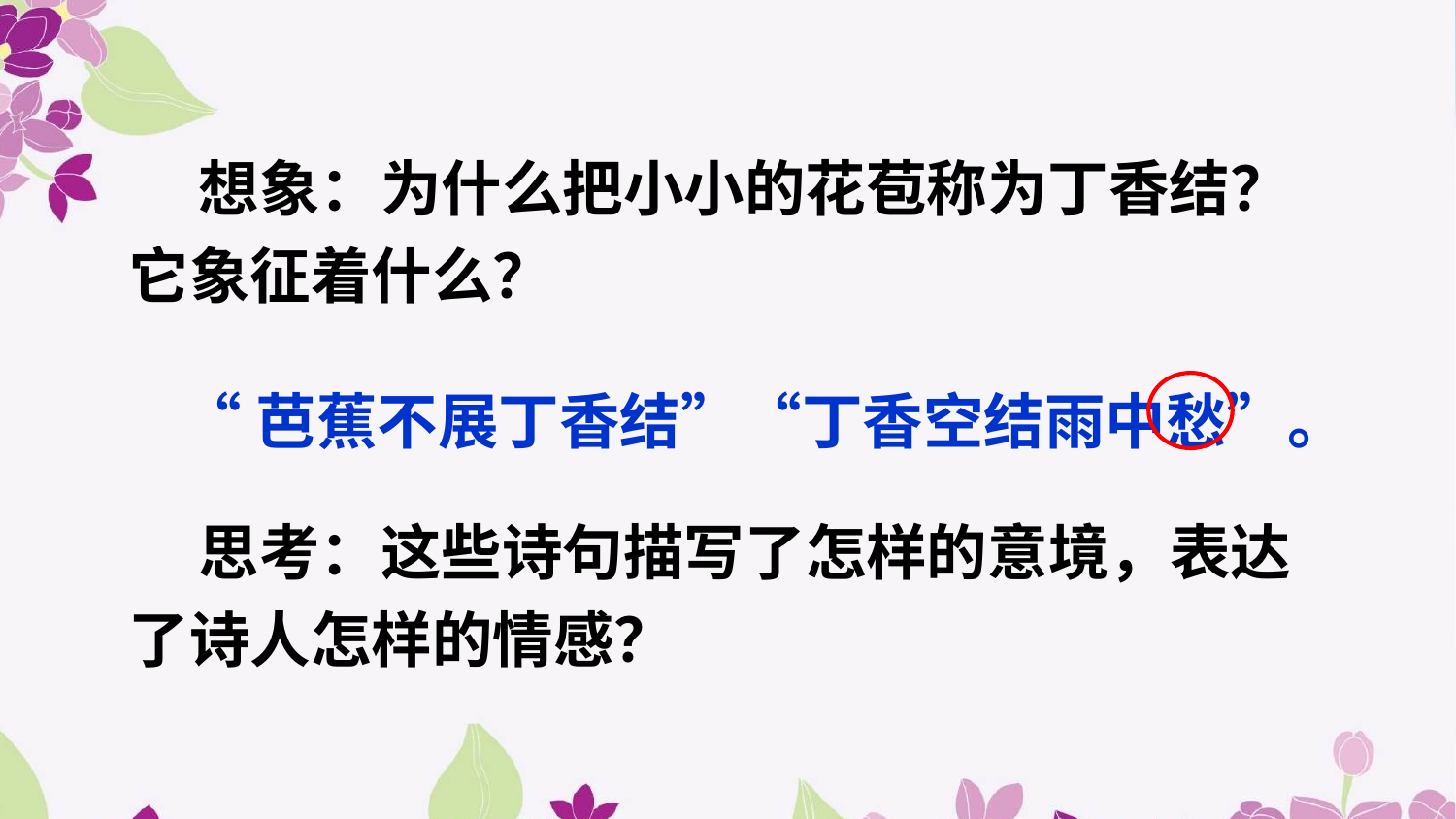

想象：为什么把小小的花苞称为丁香结？它象征着什么？
“芭蕉不展丁香结”“丁香空结雨中愁”。

    思考：这些诗句描写了怎样的意境，表达了诗人怎样的情感？